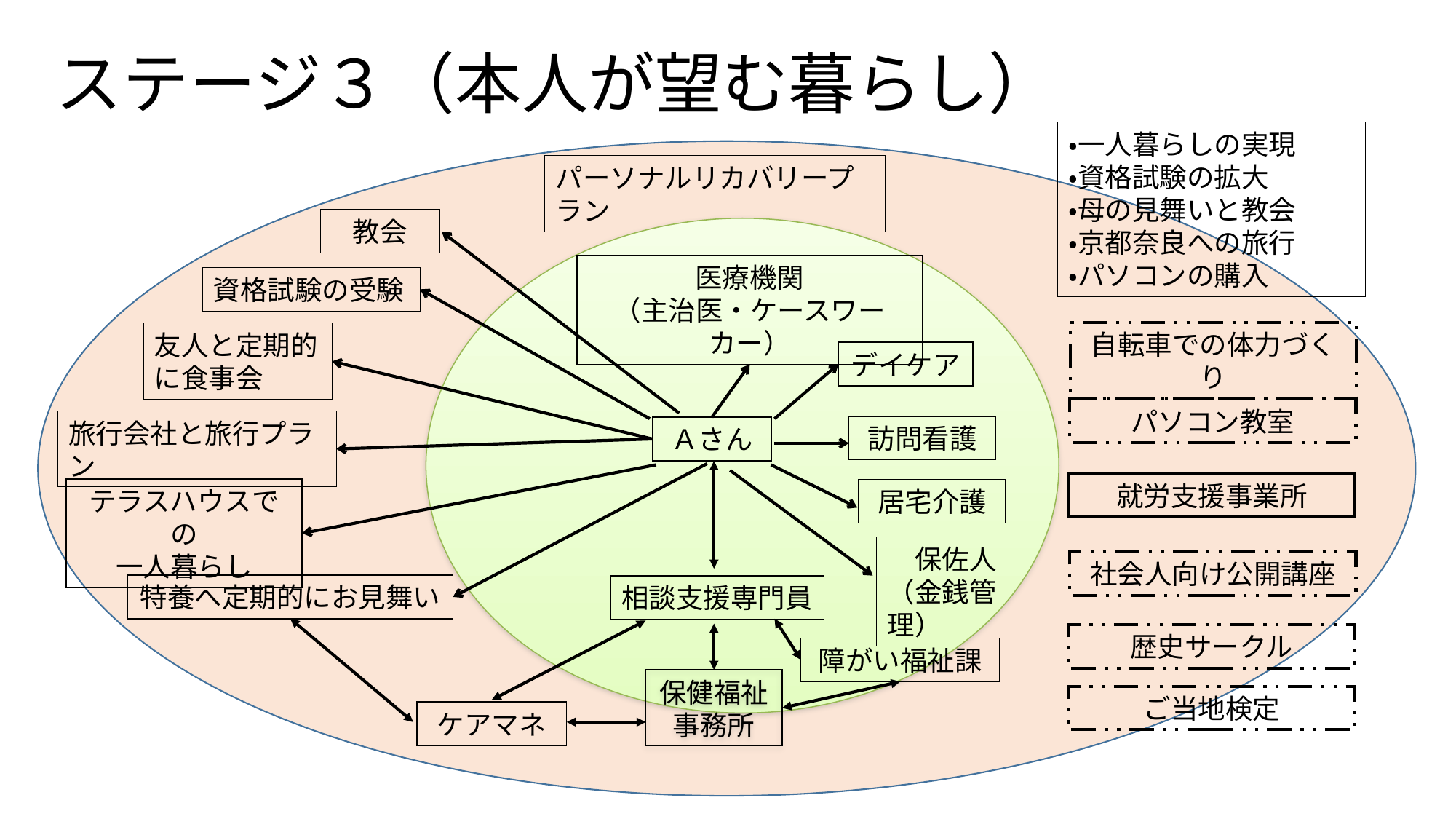

# ステージ３（本人が望む暮らし）
・一人暮らしの実現
・資格試験の拡大
・母の見舞いと教会
・京都奈良への旅行
・パソコンの購入

パーソナルリカバリープラン
教会

医療機関
（主治医・ケースワーカー）
資格試験の受験
自転車での体力づくり
友人と定期的に食事会
デイケア
パソコン教室
旅行会社と旅行プラン
訪問看護
Ａさん
就労支援事業所
テラスハウスでの
一人暮らし
居宅介護
　保佐人　（金銭管理）
社会人向け公開講座
特養へ定期的にお見舞い
相談支援専門員
歴史サークル
障がい福祉課
保健福祉
事務所
ご当地検定
ケアマネ